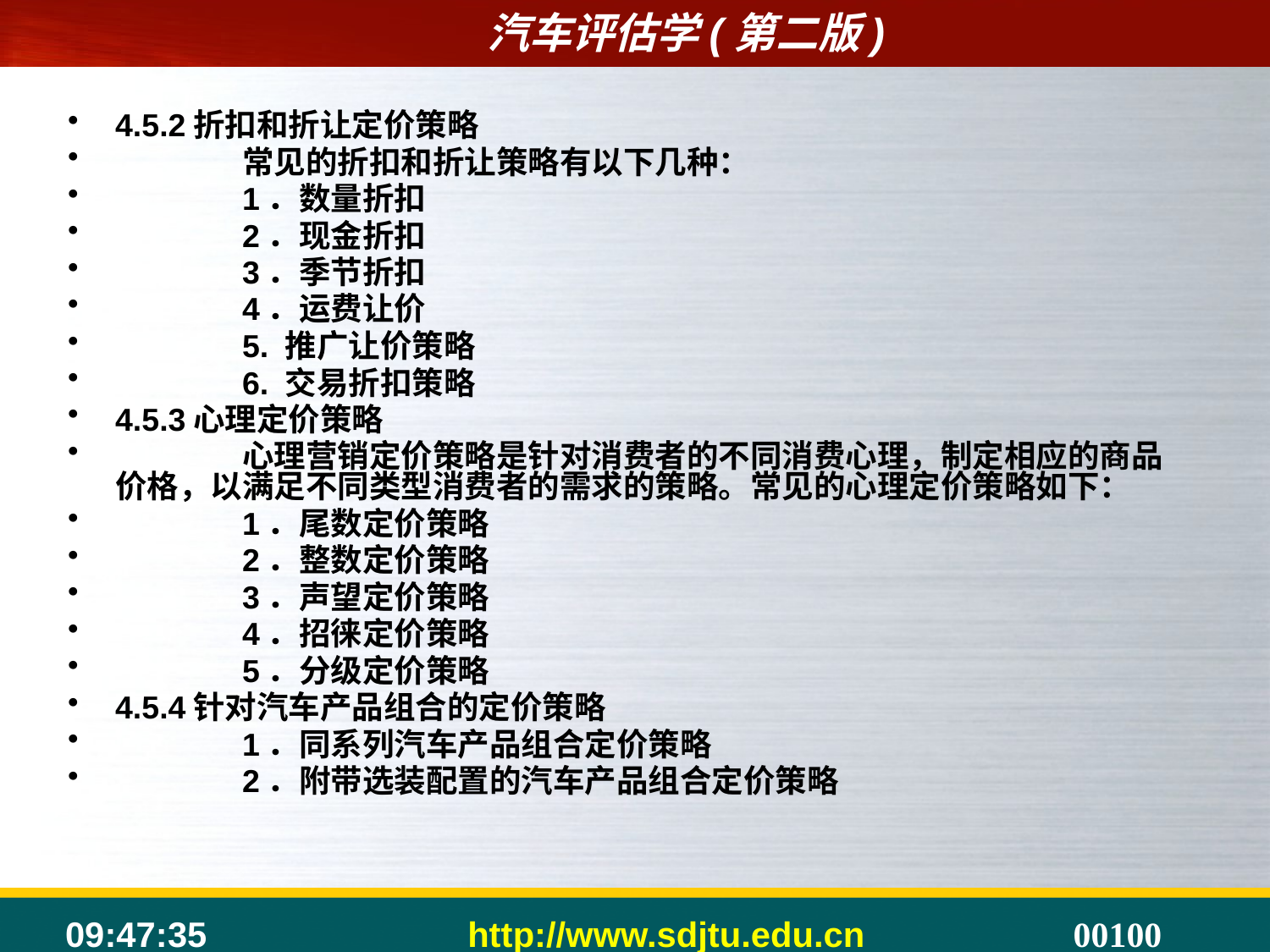

#
4.5.2折扣和折让定价策略
	常见的折扣和折让策略有以下几种：
	1．数量折扣
	2．现金折扣
	3．季节折扣
	4．运费让价
	5. 推广让价策略
	6. 交易折扣策略
4.5.3心理定价策略
	心理营销定价策略是针对消费者的不同消费心理，制定相应的商品价格，以满足不同类型消费者的需求的策略。常见的心理定价策略如下：
	1．尾数定价策略
	2．整数定价策略
	3．声望定价策略
	4．招徕定价策略
	5．分级定价策略
4.5.4针对汽车产品组合的定价策略
	1．同系列汽车产品组合定价策略
	2．附带选装配置的汽车产品组合定价策略